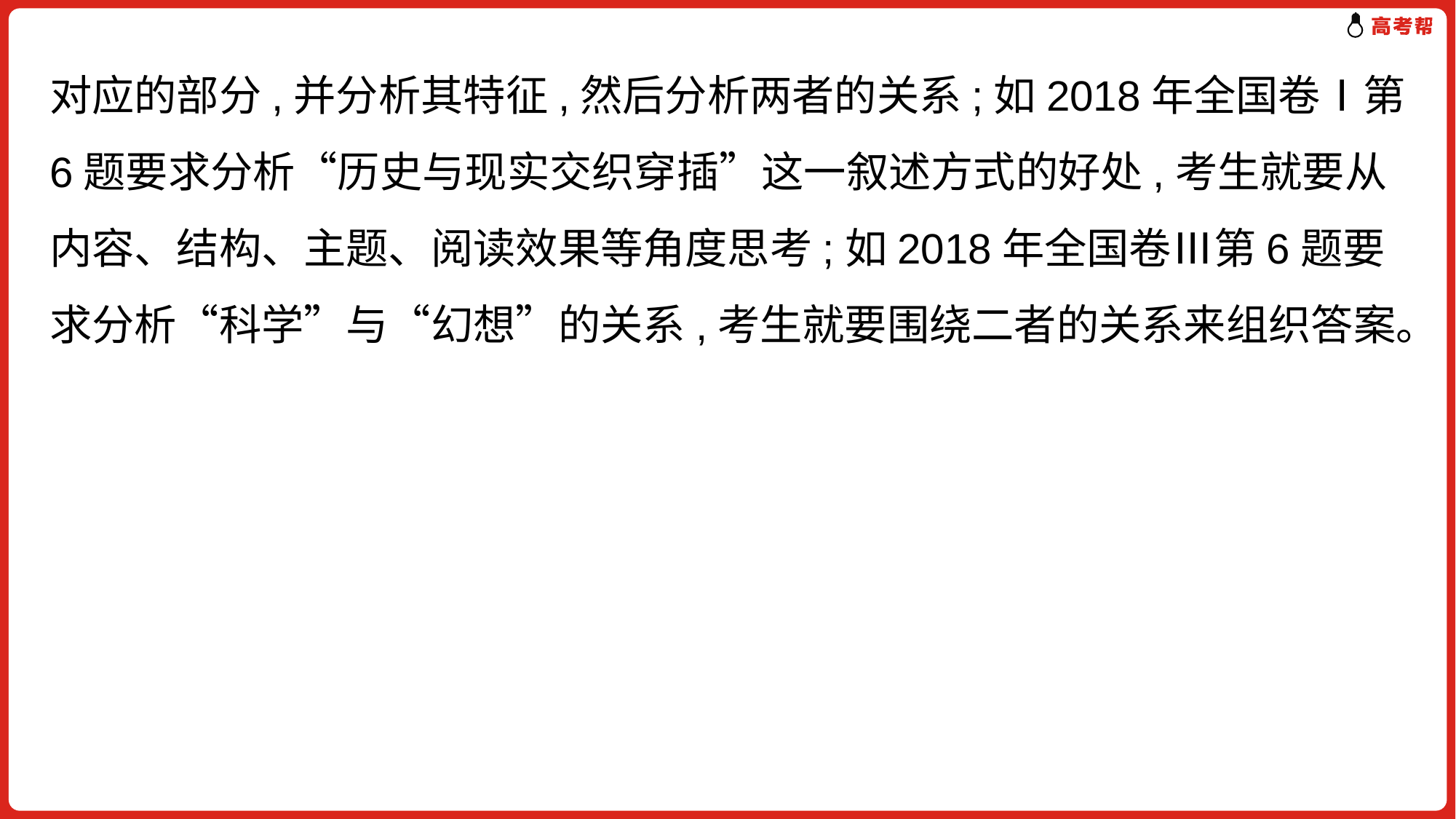

对应的部分,并分析其特征,然后分析两者的关系;如2018年全国卷Ⅰ第6题要求分析“历史与现实交织穿插”这一叙述方式的好处,考生就要从内容、结构、主题、阅读效果等角度思考;如2018年全国卷Ⅲ第6题要求分析“科学”与“幻想”的关系,考生就要围绕二者的关系来组织答案。